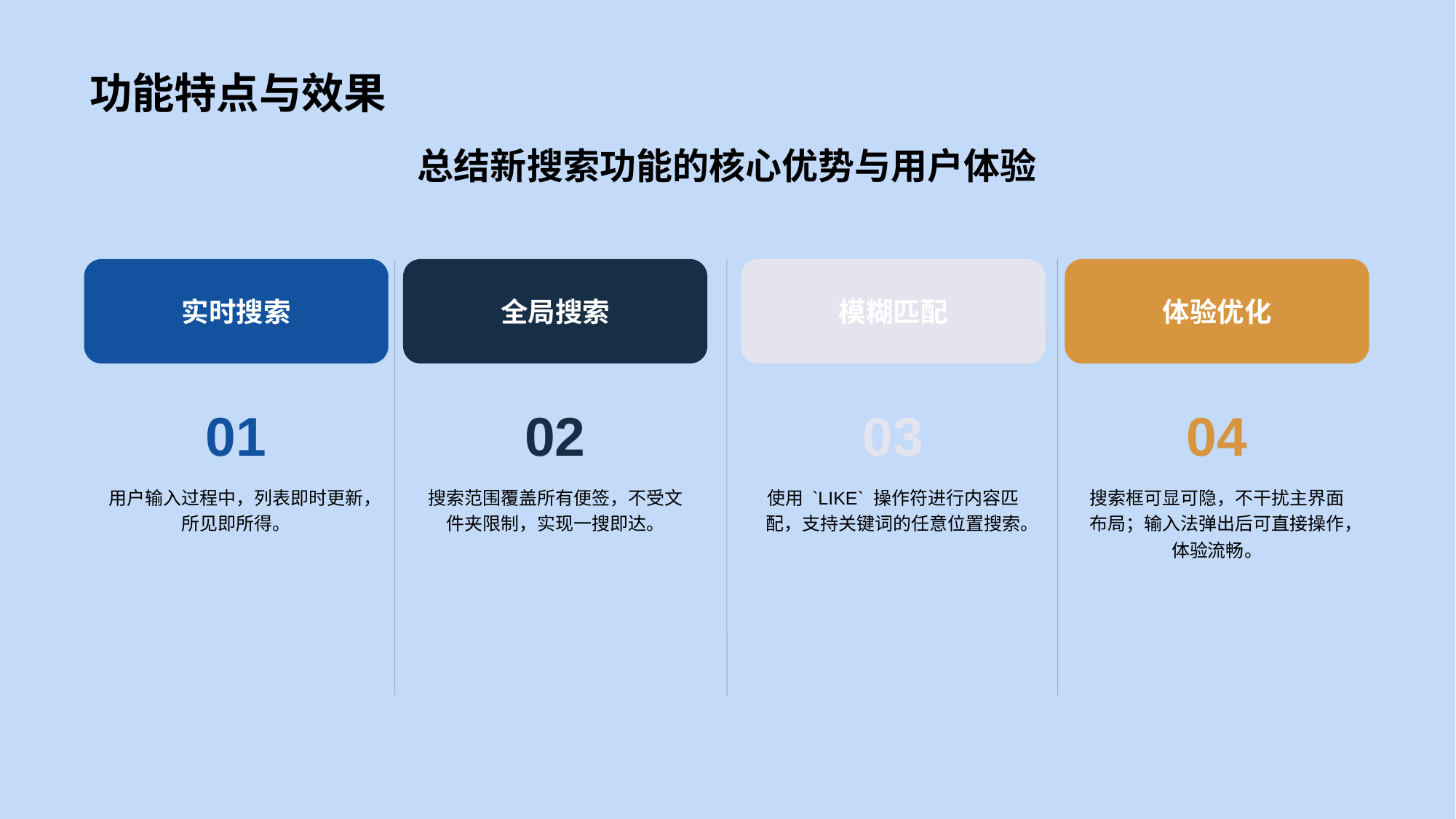

功能特点与效果
总结新搜索功能的核心优势与用户体验
实时搜索
01
用户输入过程中，列表即时更新，所见即所得。

全局搜索
02
搜索范围覆盖所有便签，不受文件夹限制，实现一搜即达。

模糊匹配
03
使用 `LIKE` 操作符进行内容匹配，支持关键词的任意位置搜索。

体验优化
04
搜索框可显可隐，不干扰主界面布局；输入法弹出后可直接操作，体验流畅。